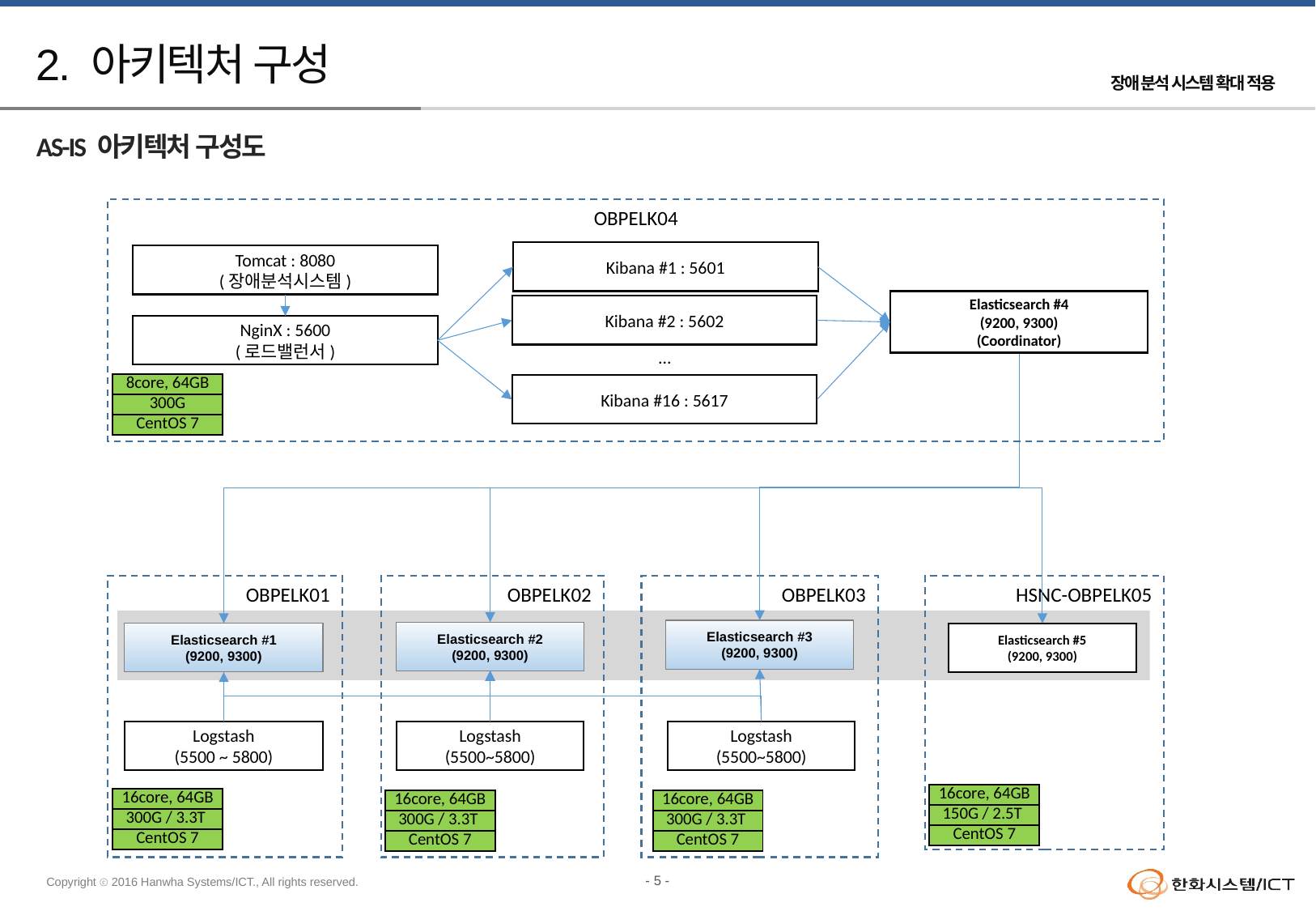

# 2. 아키텍처 구성
AS-IS 아키텍처 구성도
OBPELK04
Kibana #1 : 5601
Tomcat : 8080
(장애분석시스템)
Elasticsearch #4
(9200, 9300)
(Coordinator)
Kibana #2 : 5602
NginX : 5600
(로드밸런서)
…
Kibana #16 : 5617
OBPELK01
OBPELK02
OBPELK03
HSNC-OBPELK05
Elasticsearch #3
(9200, 9300)
Elasticsearch #2
(9200, 9300)
Elasticsearch #1
(9200, 9300)
Elasticsearch #5
(9200, 9300)
Logstash
(5500~5800)
Logstash
(5500 ~ 5800)
Logstash
(5500~5800)
| 8core, 64GB |
| --- |
| 300G |
| CentOS 7 |

| 16core, 64GB |
| --- |
| 150G / 2.5T |
| CentOS 7 |
| 16core, 64GB |
| --- |
| 300G / 3.3T |
| CentOS 7 |
| 16core, 64GB |
| --- |
| 300G / 3.3T |
| CentOS 7 |
| 16core, 64GB |
| --- |
| 300G / 3.3T |
| CentOS 7 |